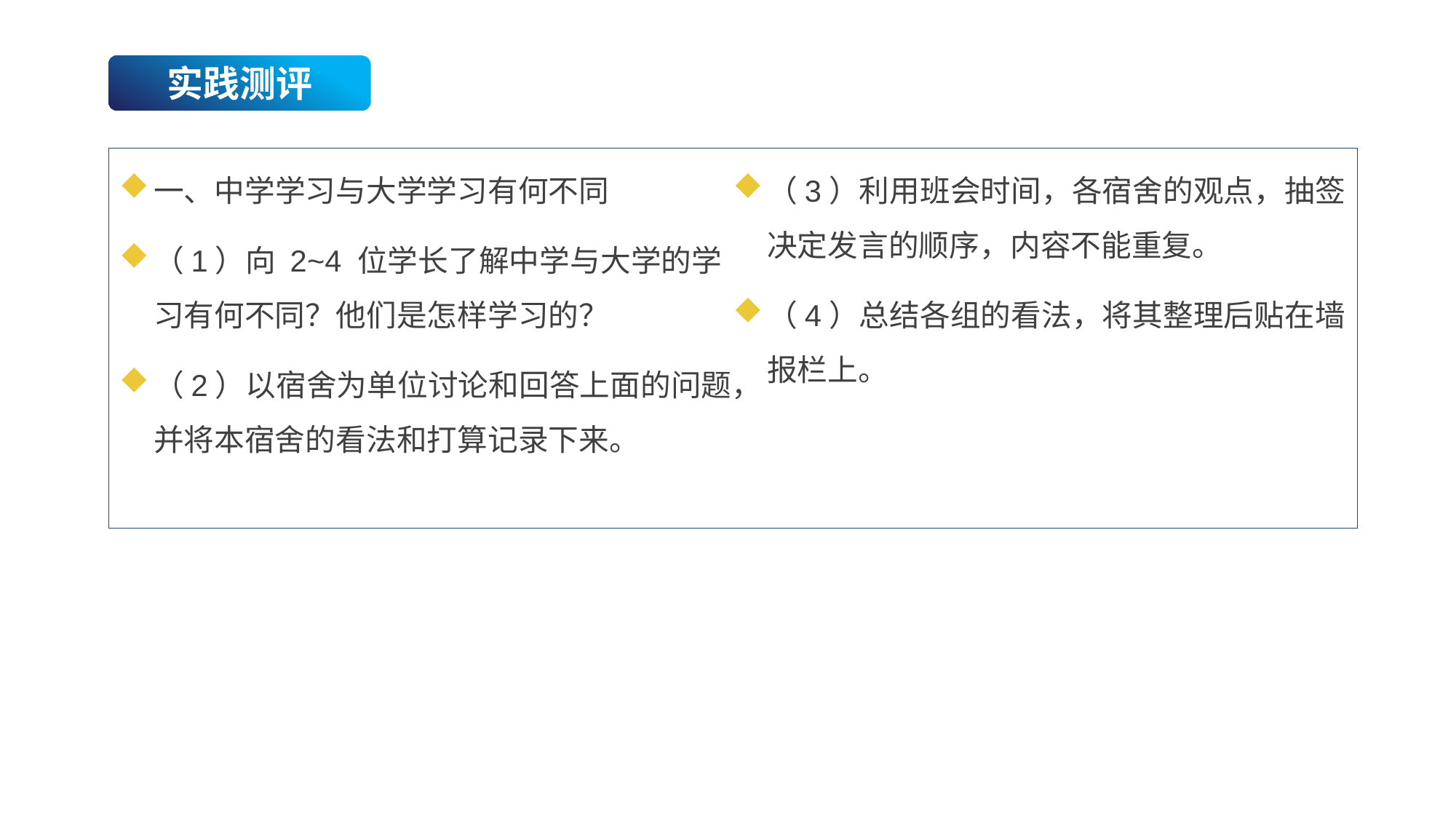

实践测评
一、中学学习与大学学习有何不同
（1）向 2~4 位学长了解中学与大学的学习有何不同？他们是怎样学习的？
（2）以宿舍为单位讨论和回答上面的问题，并将本宿舍的看法和打算记录下来。
（3）利用班会时间，各宿舍的观点，抽签决定发言的顺序，内容不能重复。
（4）总结各组的看法，将其整理后贴在墙报栏上。